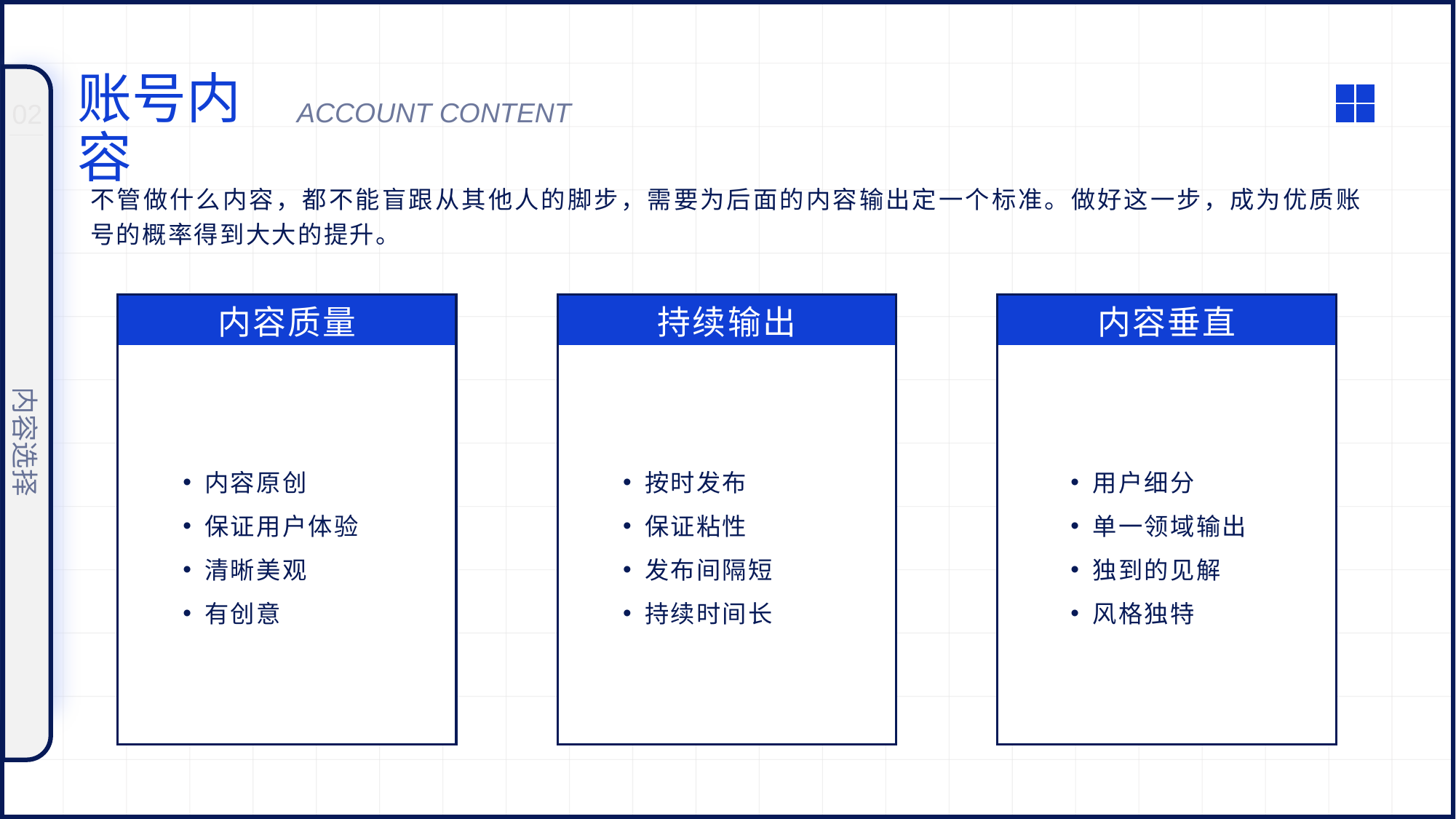

账号内容
ACCOUNT CONTENT
02
不管做什么内容，都不能盲跟从其他人的脚步，需要为后面的内容输出定一个标准。做好这一步，成为优质账号的概率得到大大的提升。

内容质量

持续输出

内容垂直
内容选择
内容原创
保证用户体验
清晰美观
有创意

按时发布
保证粘性
发布间隔短
持续时间长

用户细分
单一领域输出
独到的见解
风格独特